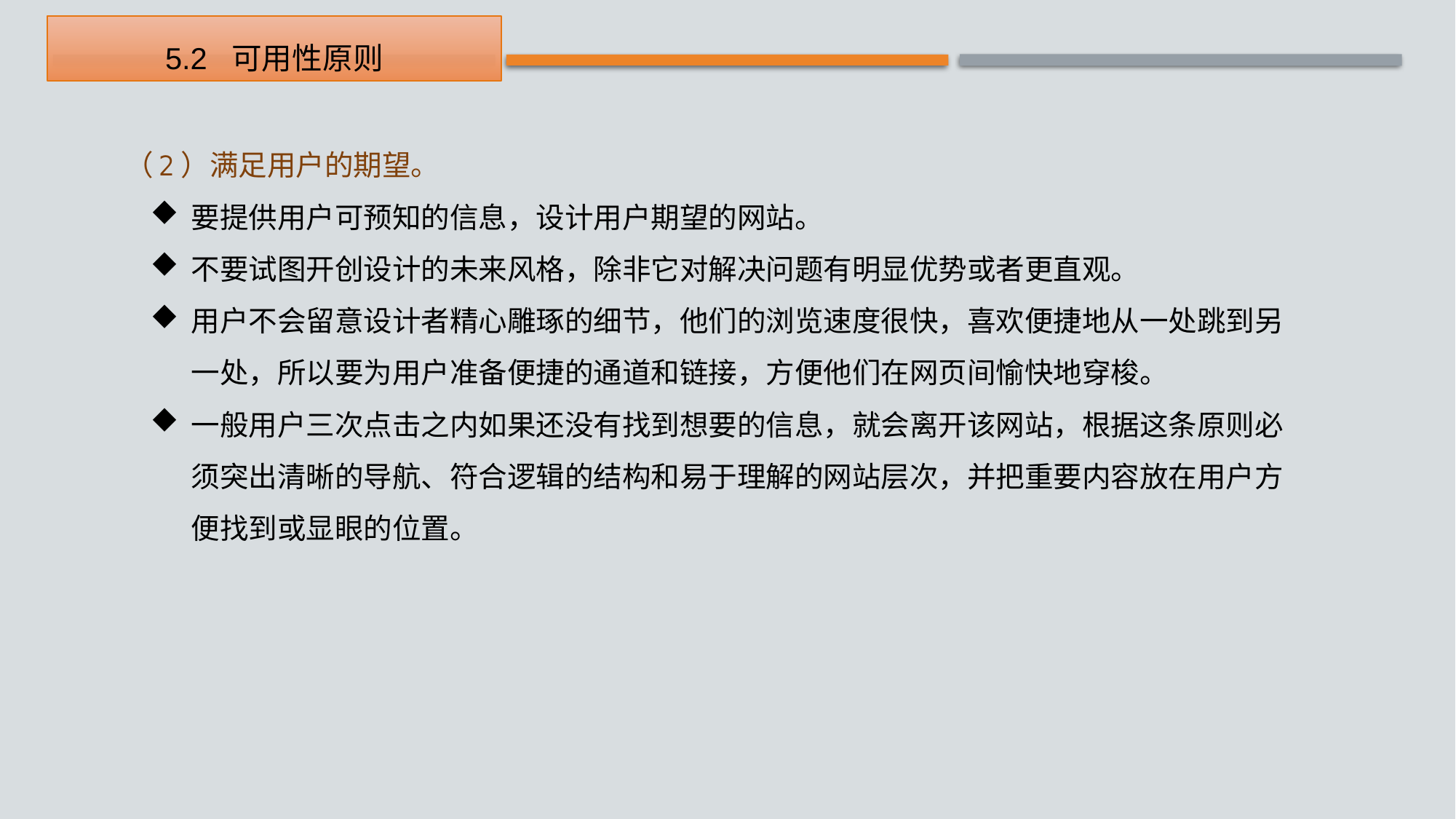

5.2  可用性原则
　（2）满足用户的期望。
要提供用户可预知的信息，设计用户期望的网站。
不要试图开创设计的未来风格，除非它对解决问题有明显优势或者更直观。
用户不会留意设计者精心雕琢的细节，他们的浏览速度很快，喜欢便捷地从一处跳到另一处，所以要为用户准备便捷的通道和链接，方便他们在网页间愉快地穿梭。
一般用户三次点击之内如果还没有找到想要的信息，就会离开该网站，根据这条原则必须突出清晰的导航、符合逻辑的结构和易于理解的网站层次，并把重要内容放在用户方便找到或显眼的位置。